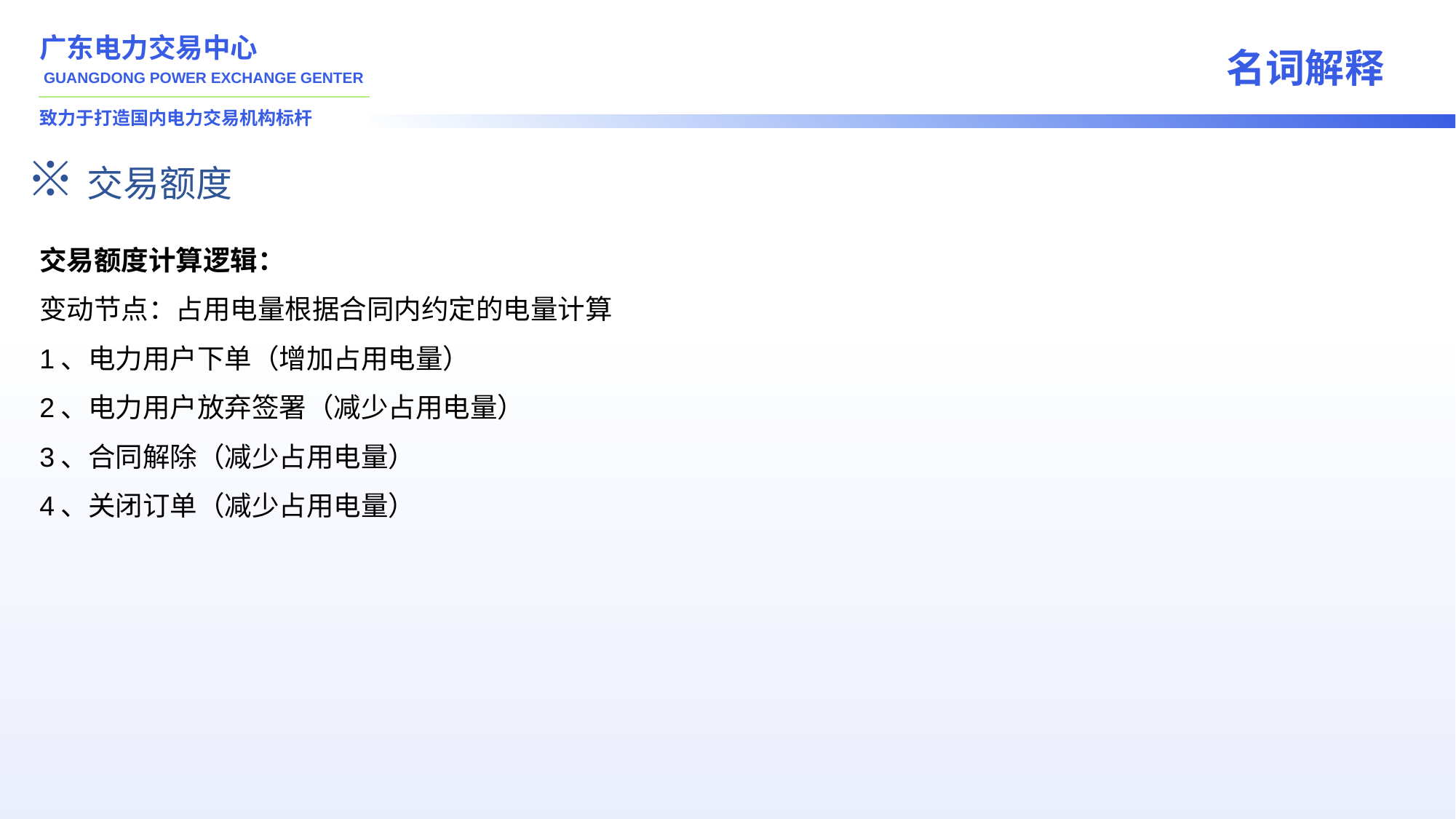

名词解释
※交易额度
交易额度计算逻辑：
变动节点：占用电量根据合同内约定的电量计算
1、电力用户下单（增加占用电量）
2、电力用户放弃签署（减少占用电量）
3、合同解除（减少占用电量）
4、关闭订单（减少占用电量）